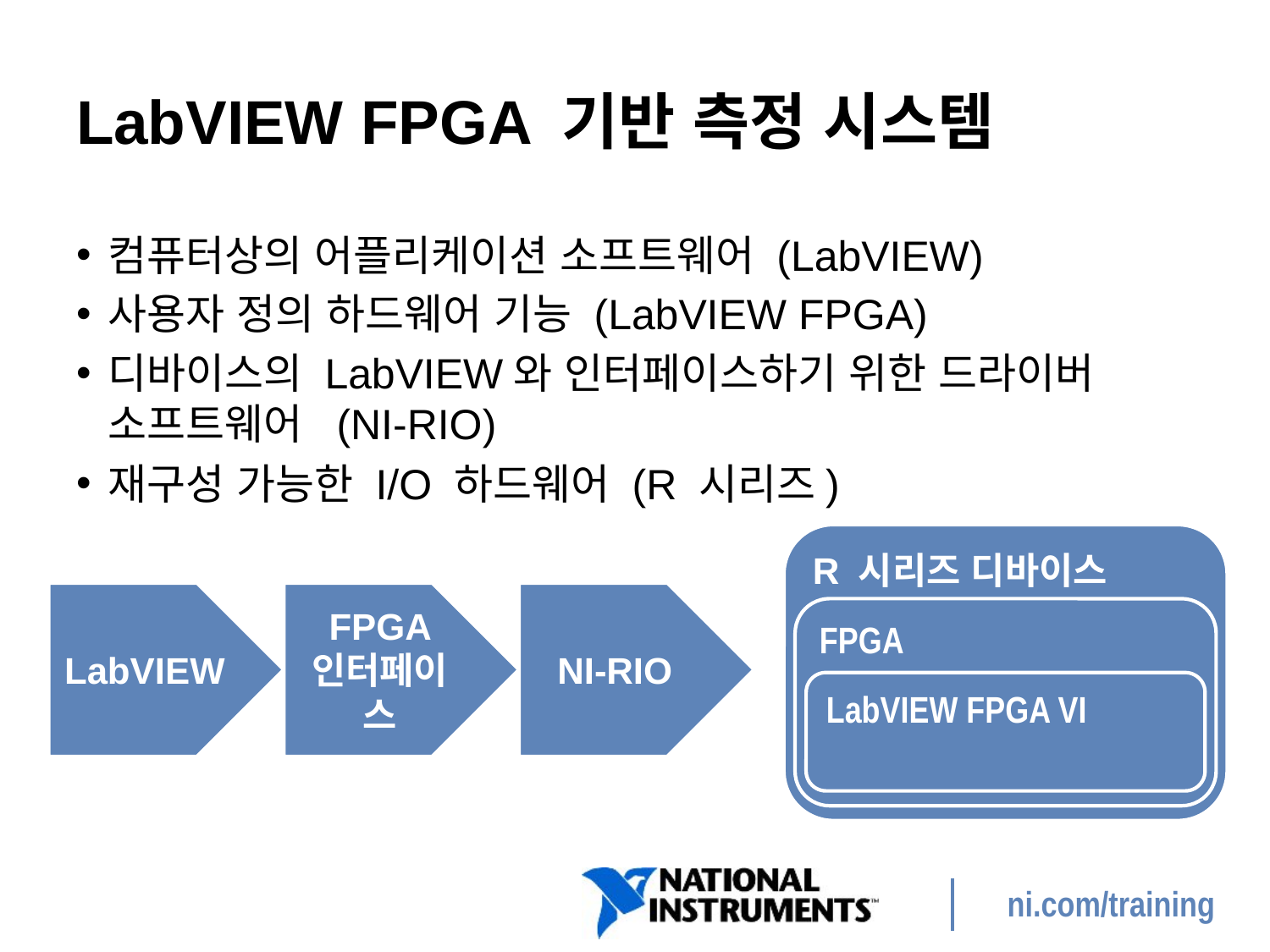

# LabVIEW FPGA 기반 측정 시스템
컴퓨터상의 어플리케이션 소프트웨어 (LabVIEW)
사용자 정의 하드웨어 기능 (LabVIEW FPGA)
디바이스의 LabVIEW와 인터페이스하기 위한 드라이버 소프트웨어  (NI-RIO)
재구성 가능한 I/O 하드웨어 (R 시리즈)
R 시리즈 디바이스
FPGA
LabVIEW FPGA VI
LabVIEW
FPGA 인터페이스
NI-RIO